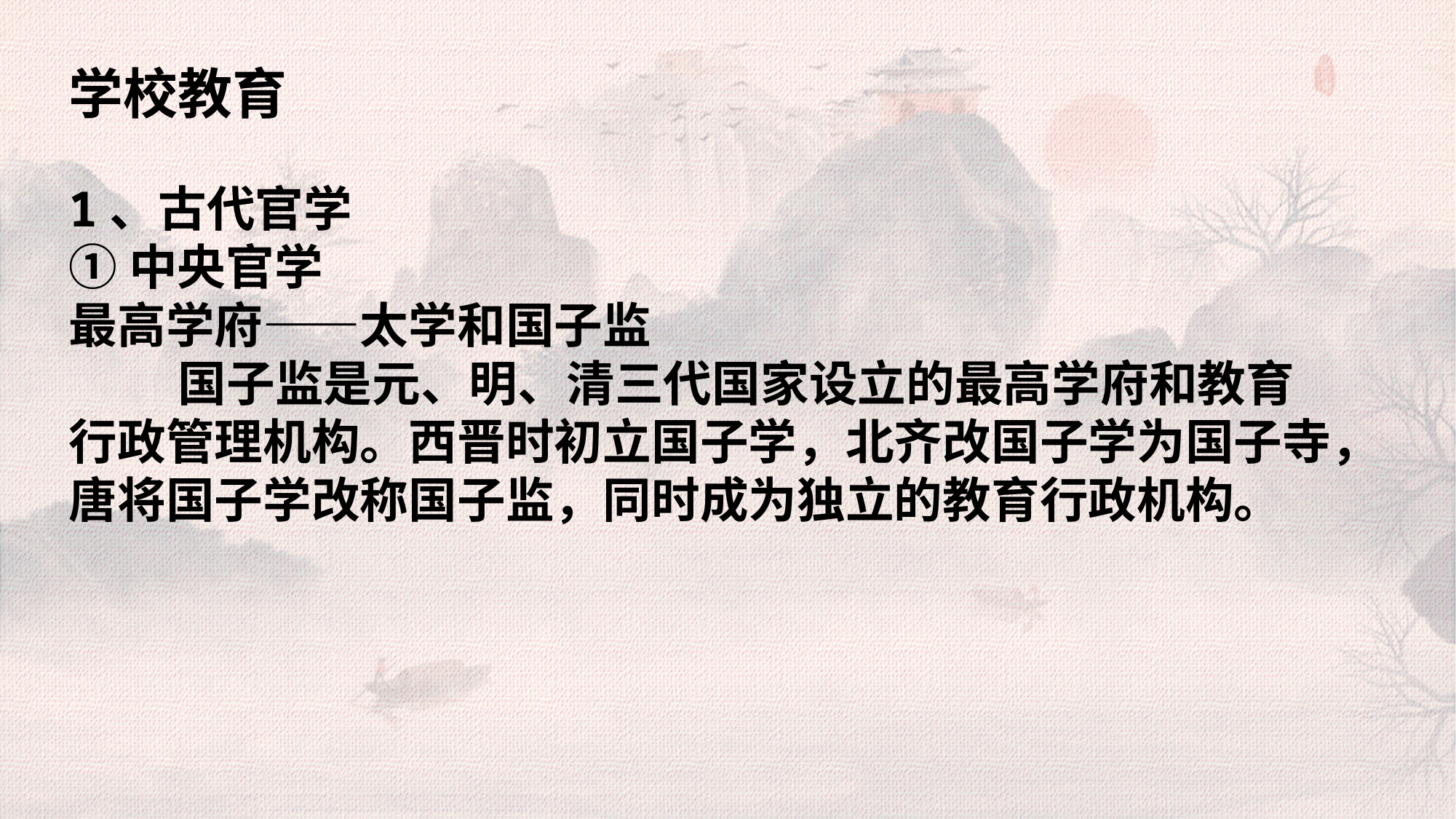

学校教育
1、古代官学
①中央官学
最高学府——太学和国子监
国子监是元、明、清三代国家设立的最高学府和教育行政管理机构。西晋时初立国子学，北齐改国子学为国子寺，唐将国子学改称国子监，同时成为独立的教育行政机构。